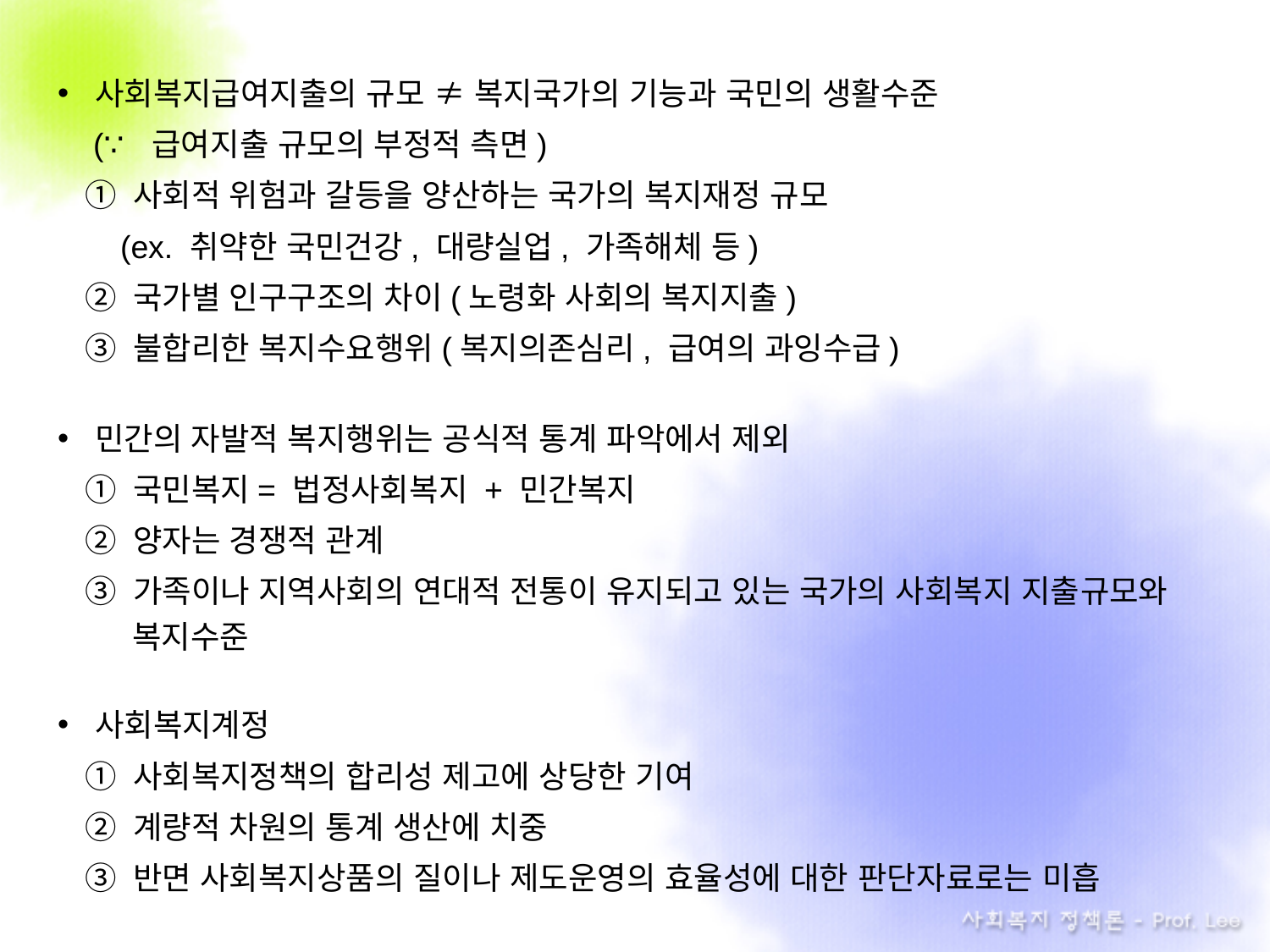

사회복지급여지출의 규모 ≠ 복지국가의 기능과 국민의 생활수준
    (∵ 급여지출 규모의 부정적 측면)
① 사회적 위험과 갈등을 양산하는 국가의 복지재정 규모
    (ex. 취약한 국민건강, 대량실업, 가족해체 등)
② 국가별 인구구조의 차이(노령화 사회의 복지지출)
③ 불합리한 복지수요행위(복지의존심리, 급여의 과잉수급)

민간의 자발적 복지행위는 공식적 통계 파악에서 제외
① 국민복지= 법정사회복지 + 민간복지
② 양자는 경쟁적 관계
③ 가족이나 지역사회의 연대적 전통이 유지되고 있는 국가의 사회복지 지출규모와 복지수준

사회복지계정
① 사회복지정책의 합리성 제고에 상당한 기여
② 계량적 차원의 통계 생산에 치중
③ 반면 사회복지상품의 질이나 제도운영의 효율성에 대한 판단자료로는 미흡